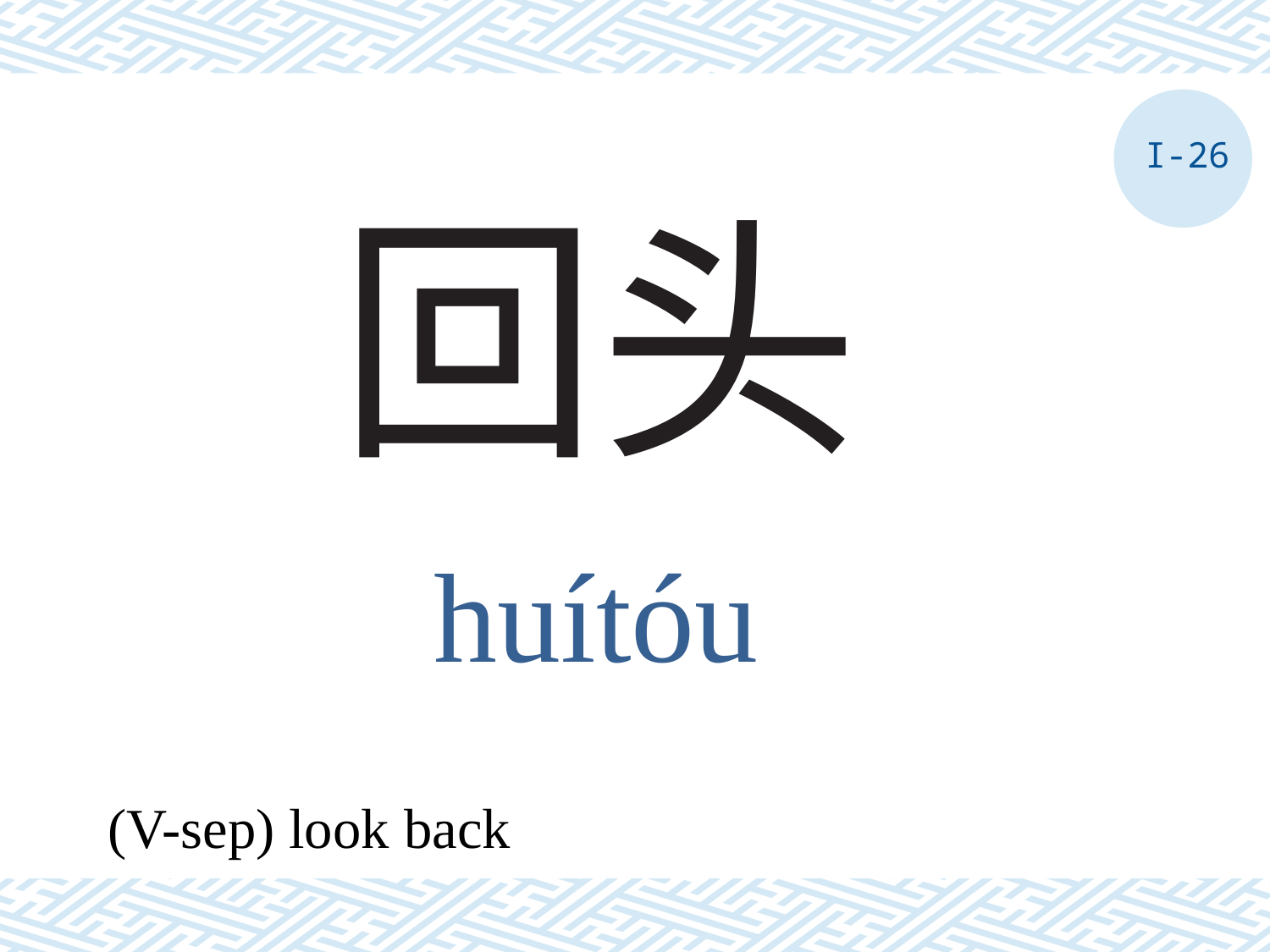

I-26

# 回头
huítóu
(V-sep) look back